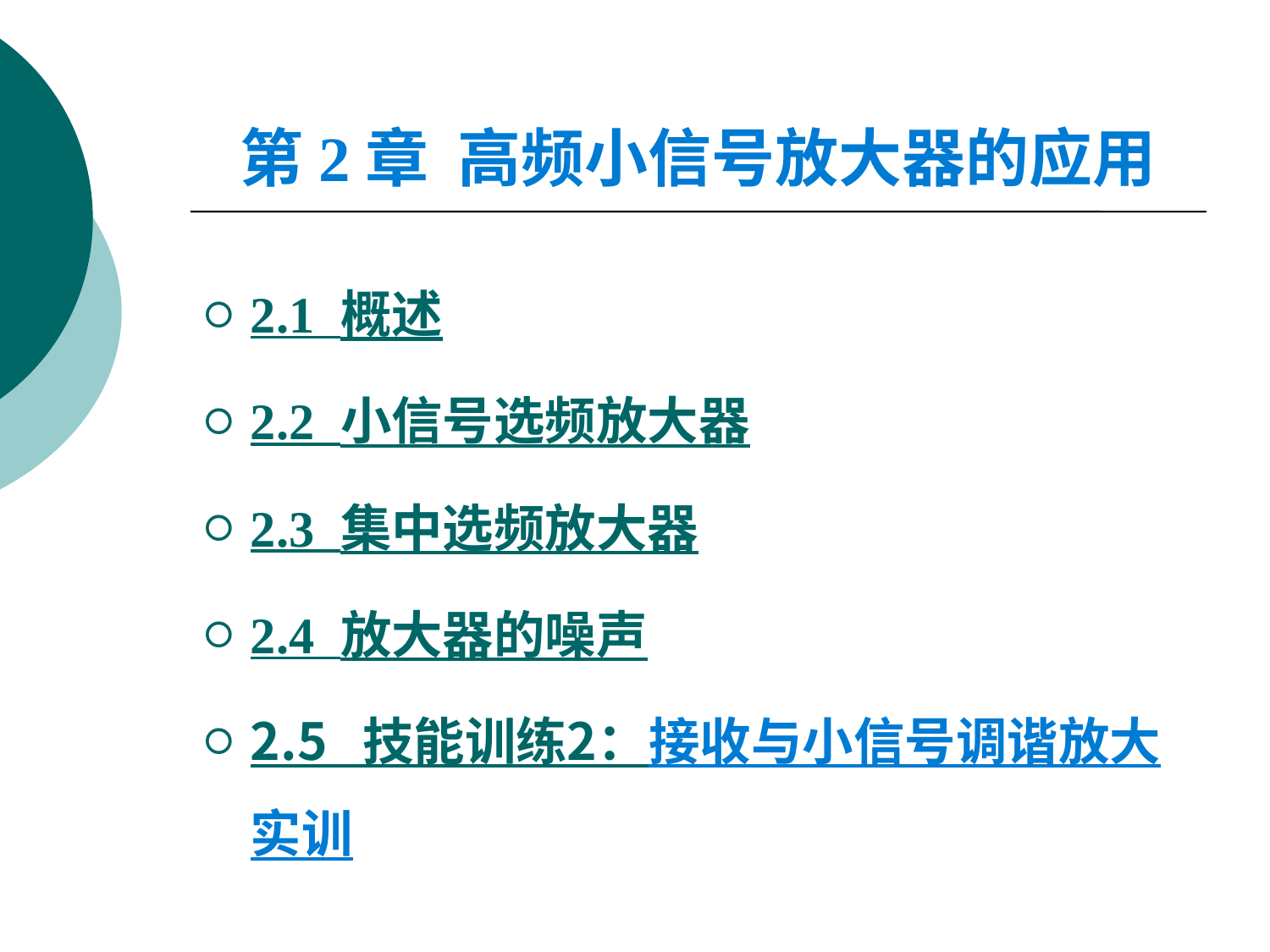

# 第2章  高频小信号放大器的应用
2.1  概述
2.2  小信号选频放大器
2.3  集中选频放大器
2.4  放大器的噪声
2.5   技能训练2：接收与小信号调谐放大实训